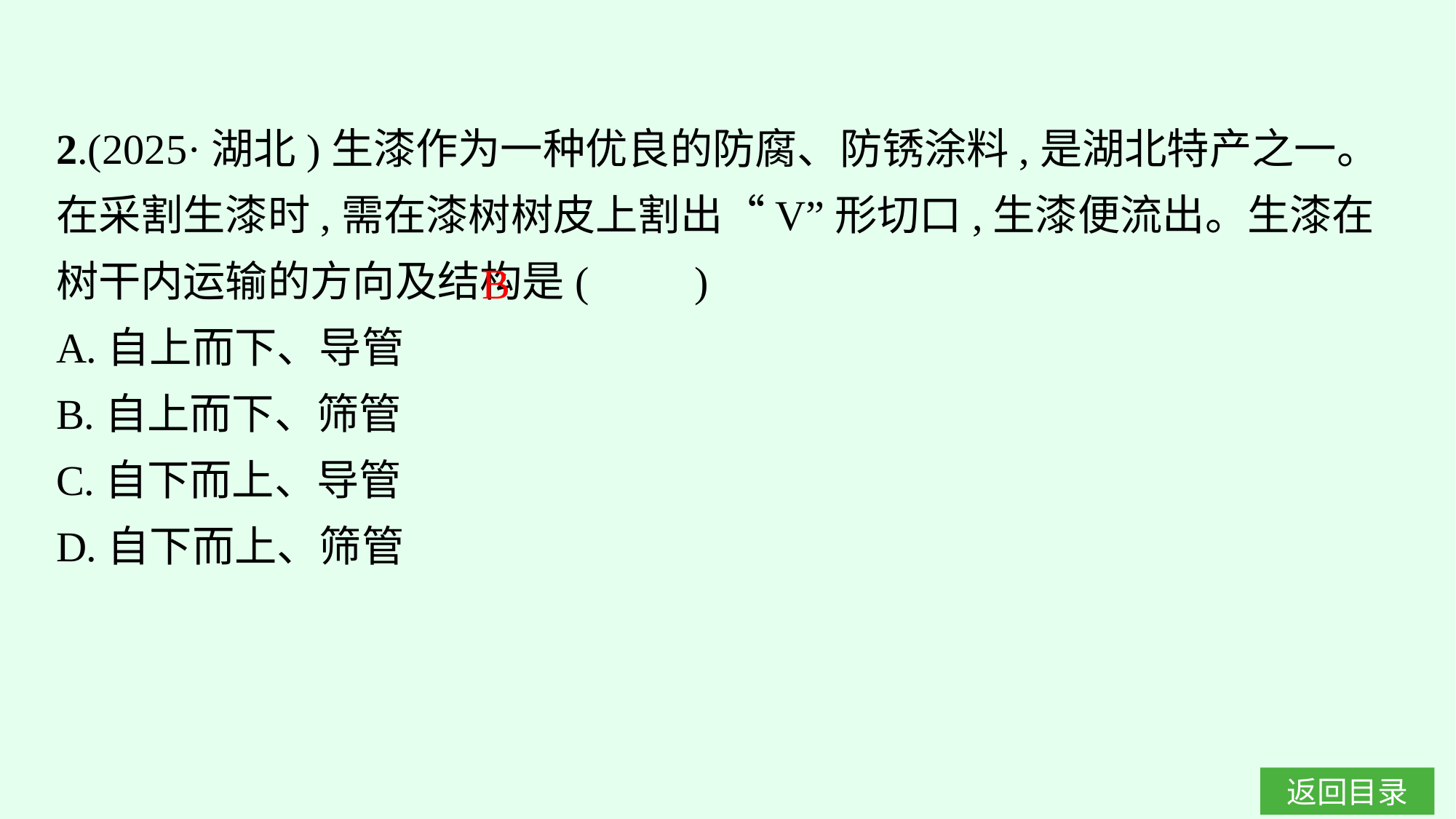

2.(2025·湖北)生漆作为一种优良的防腐、防锈涂料,是湖北特产之一。在采割生漆时,需在漆树树皮上割出“V”形切口,生漆便流出。生漆在树干内运输的方向及结构是(　　)
A.自上而下、导管
B.自上而下、筛管
C.自下而上、导管
D.自下而上、筛管
B